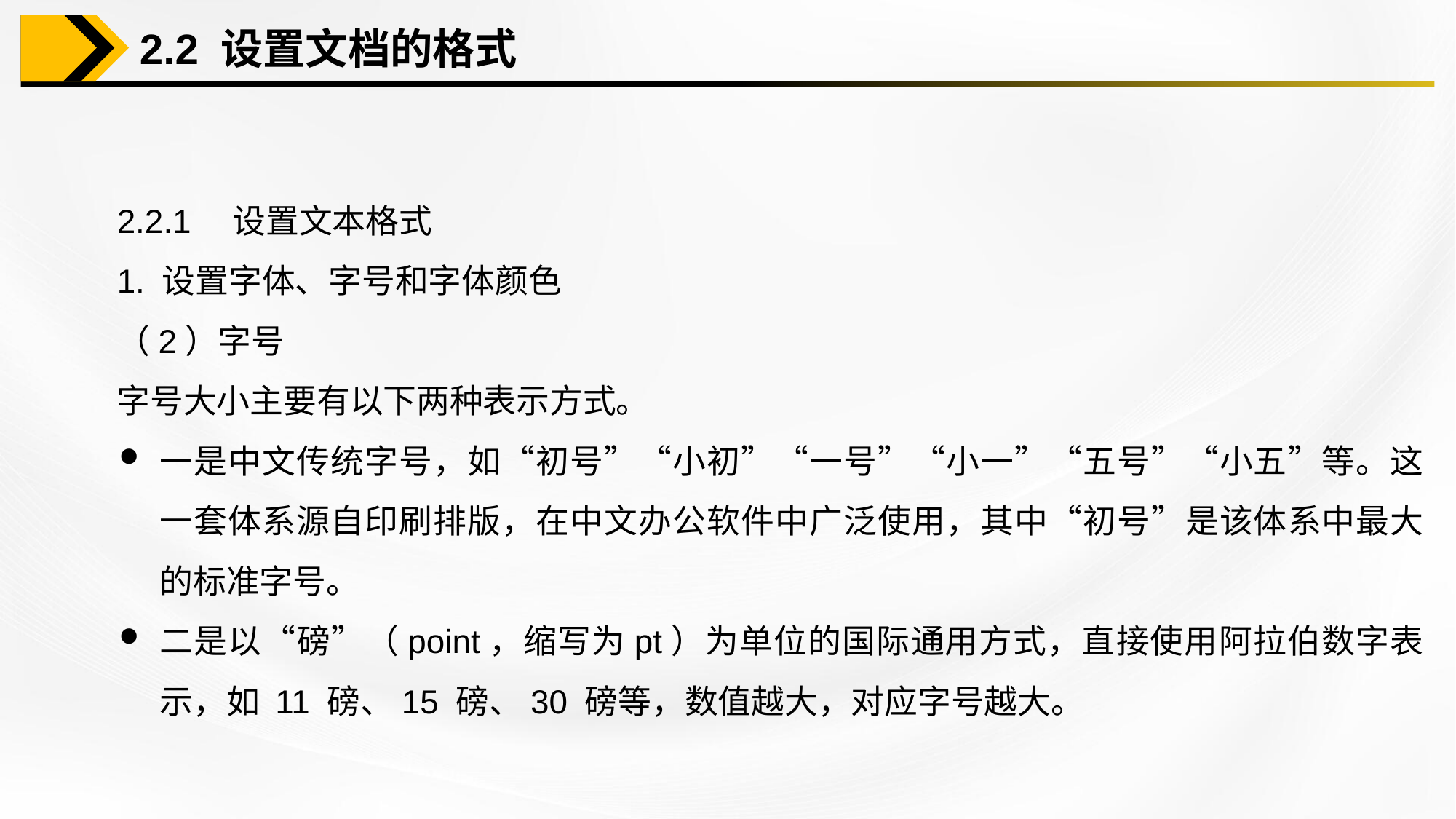

2.2 设置文档的格式
2.2.1　设置文本格式
1. 设置字体、字号和字体颜色
（2）字号
字号大小主要有以下两种表示方式。
一是中文传统字号，如“初号”“小初”“一号”“小一”“五号”“小五”等。这一套体系源自印刷排版，在中文办公软件中广泛使用，其中“初号”是该体系中最大的标准字号。
二是以“磅”（point，缩写为pt）为单位的国际通用方式，直接使用阿拉伯数字表示，如 11 磅、15 磅、30 磅等，数值越大，对应字号越大。